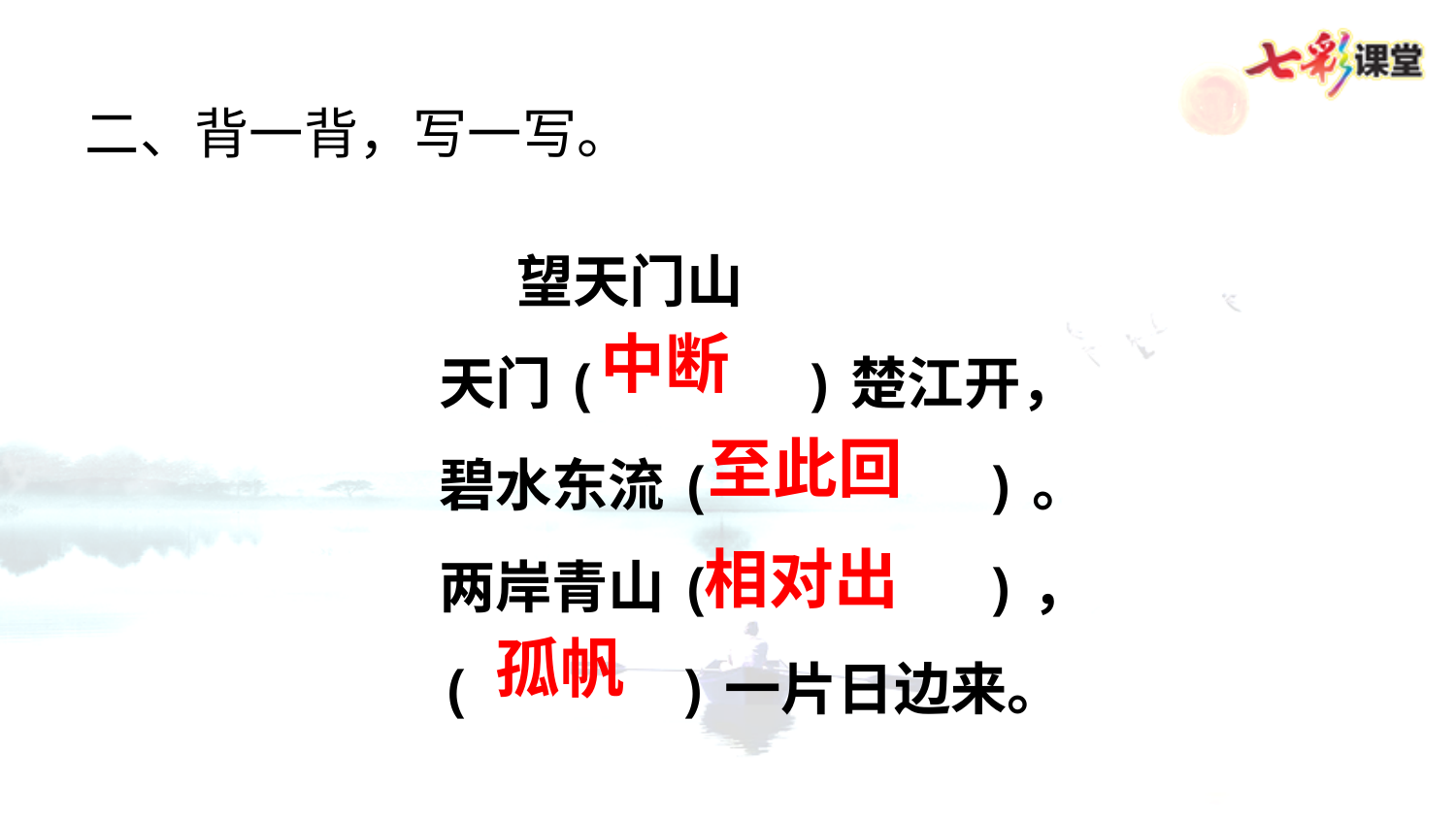

二、背一背，写一写。
     望天门山
天门(      )楚江开，
碧水东流(        )。
两岸青山(        )，
(      )一片日边来。
中断
至此回
相对出
孤帆